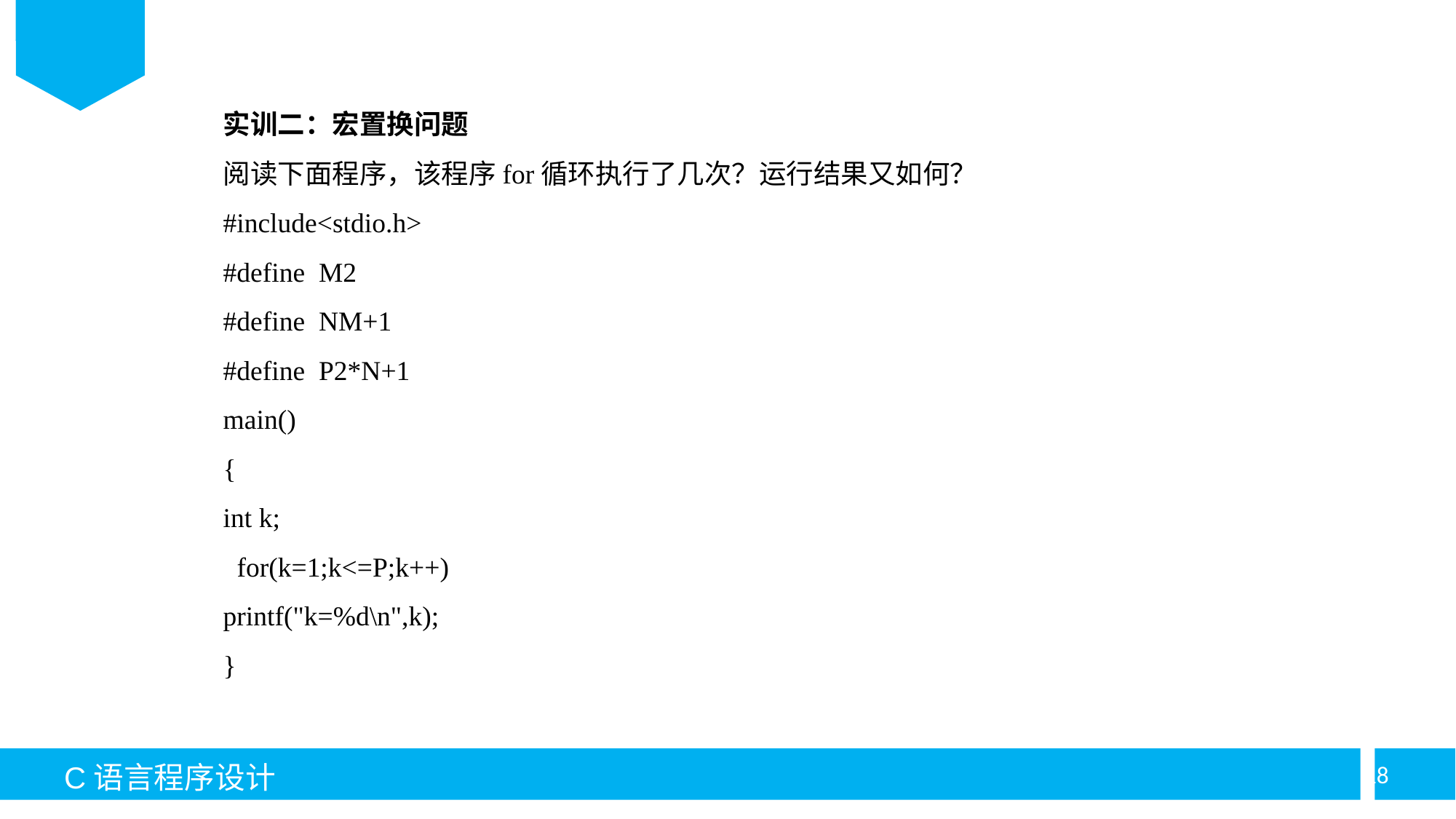

实训二：宏置换问题
阅读下面程序，该程序for循环执行了几次？运行结果又如何？
#include<stdio.h>
#define  M2
#define  NM+1
#define  P2*N+1
main()
{
int k;
  for(k=1;k<=P;k++)
printf("k=%d\n",k);
}